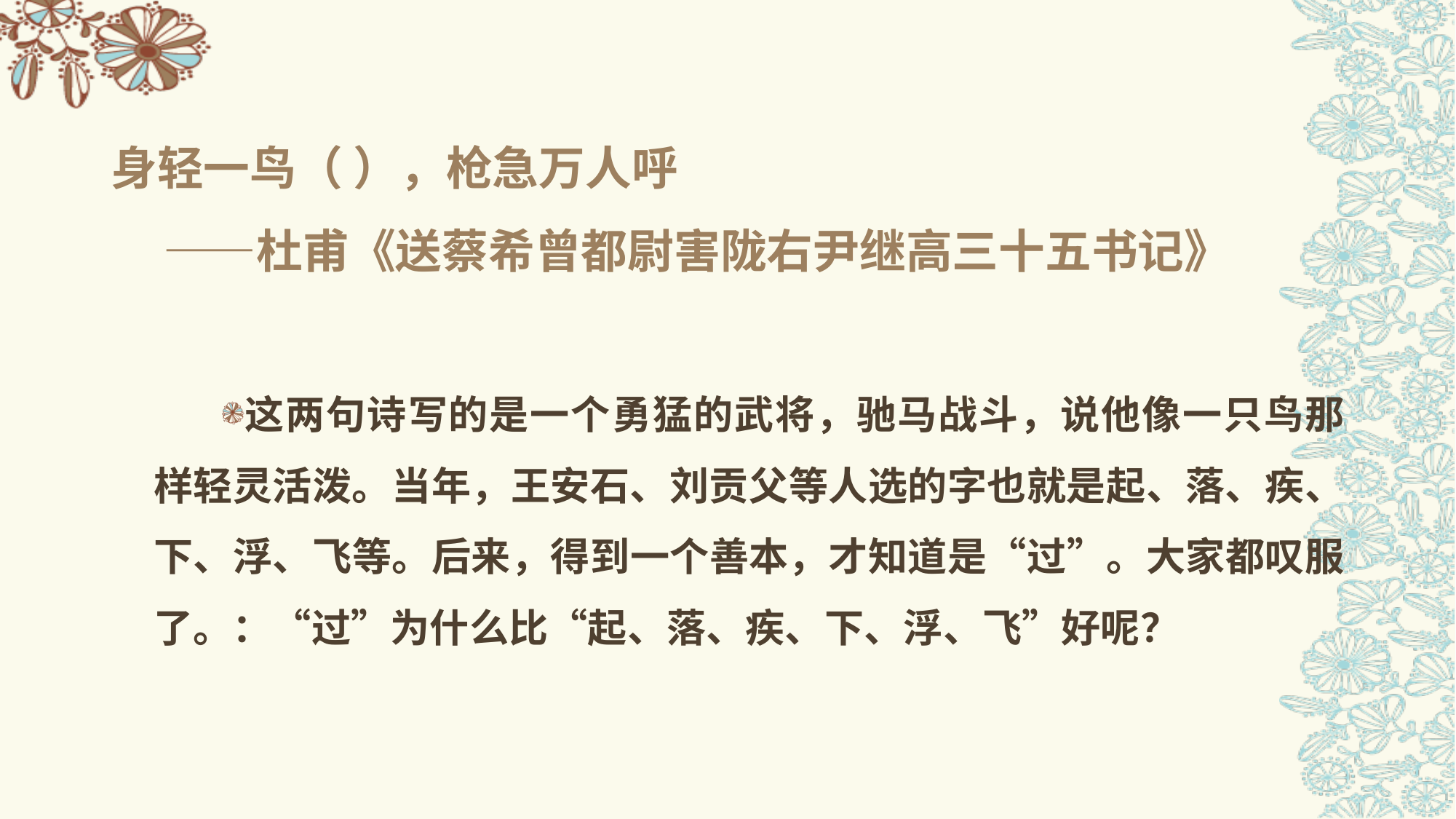

# 身轻一鸟（ ），枪急万人呼 ——杜甫《送蔡希曾都尉害陇右尹继高三十五书记》
这两句诗写的是一个勇猛的武将，驰马战斗，说他像一只鸟那样轻灵活泼。当年，王安石、刘贡父等人选的字也就是起、落、疾、下、浮、飞等。后来，得到一个善本，才知道是“过”。大家都叹服了。：“过”为什么比“起、落、疾、下、浮、飞”好呢？